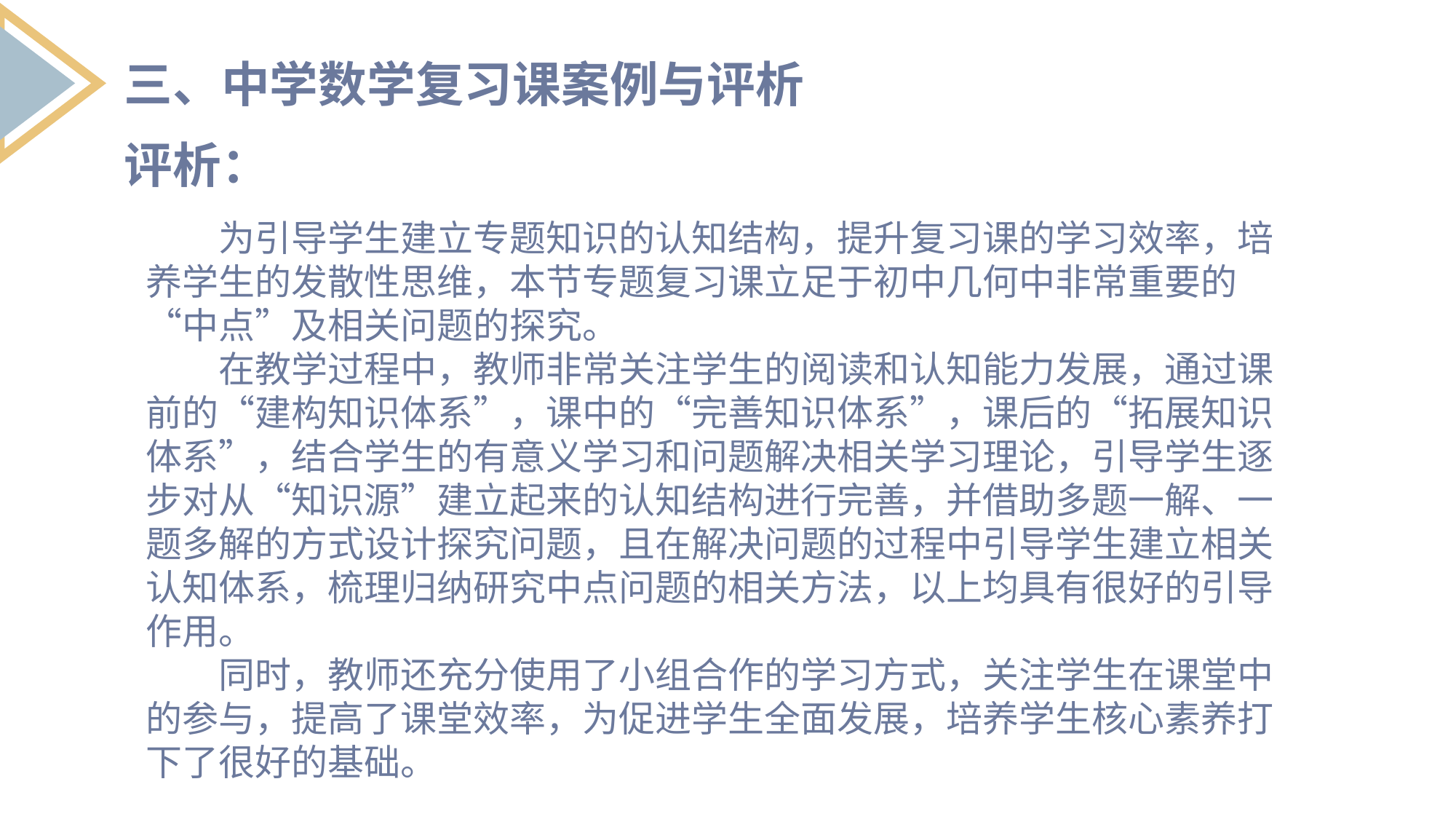

三、中学数学复习课案例与评析
评析：
为引导学生建立专题知识的认知结构，提升复习课的学习效率，培养学生的发散性思维，本节专题复习课立足于初中几何中非常重要的“中点”及相关问题的探究。
在教学过程中，教师非常关注学生的阅读和认知能力发展，通过课前的“建构知识体系”，课中的“完善知识体系”，课后的“拓展知识体系”，结合学生的有意义学习和问题解决相关学习理论，引导学生逐步对从“知识源”建立起来的认知结构进行完善，并借助多题一解、一题多解的方式设计探究问题，且在解决问题的过程中引导学生建立相关认知体系，梳理归纳研究中点问题的相关方法，以上均具有很好的引导作用。
同时，教师还充分使用了小组合作的学习方式，关注学生在课堂中的参与，提高了课堂效率，为促进学生全面发展，培养学生核心素养打下了很好的基础。